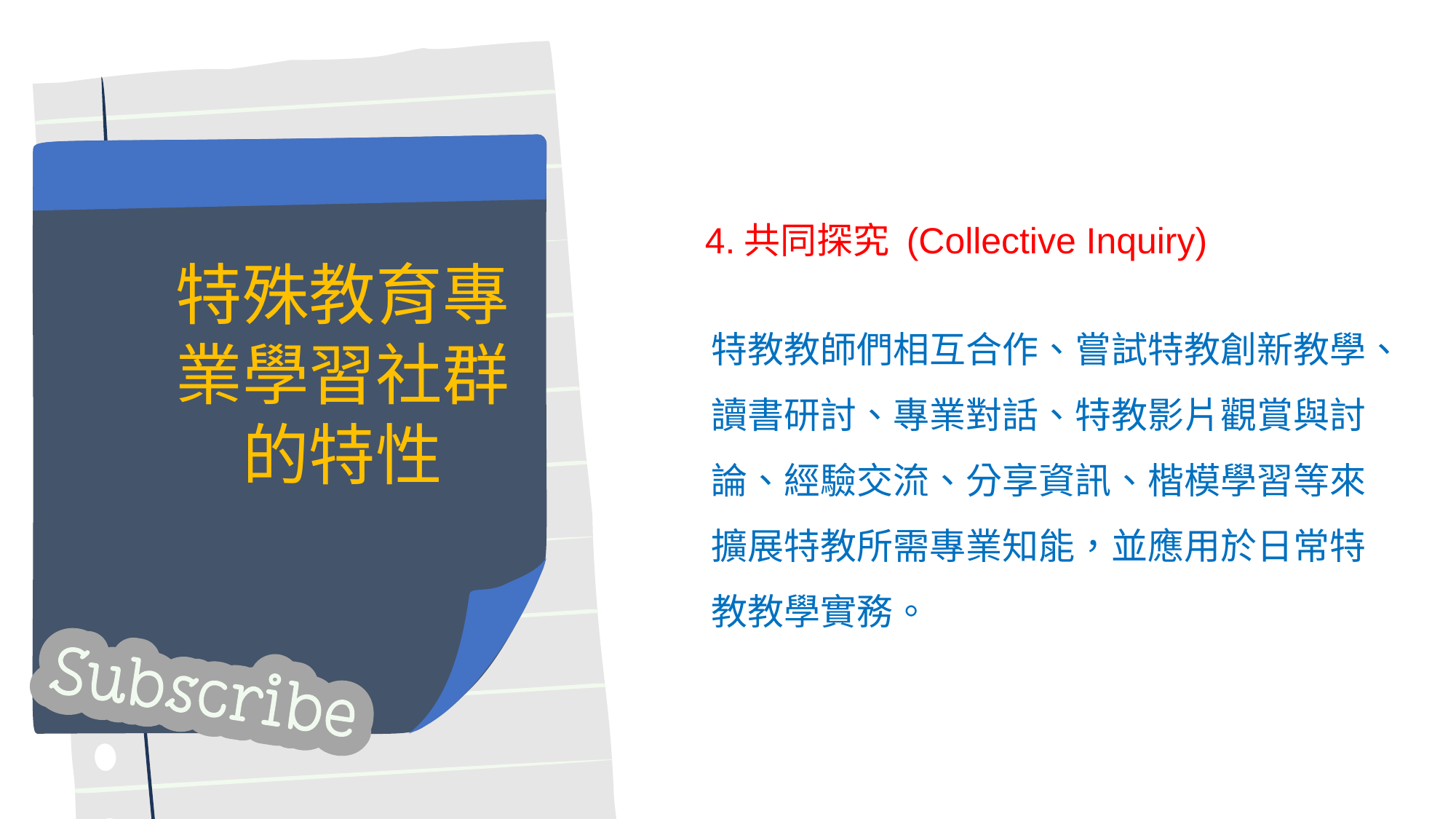

4.共同探究 (Collective Inquiry)
特教教師們相互合作、嘗試特教創新教學、讀書研討、專業對話、特教影片觀賞與討論、經驗交流、分享資訊、楷模學習等來擴展特教所需專業知能，並應用於日常特教教學實務。

特殊教育專業學習社群的特性